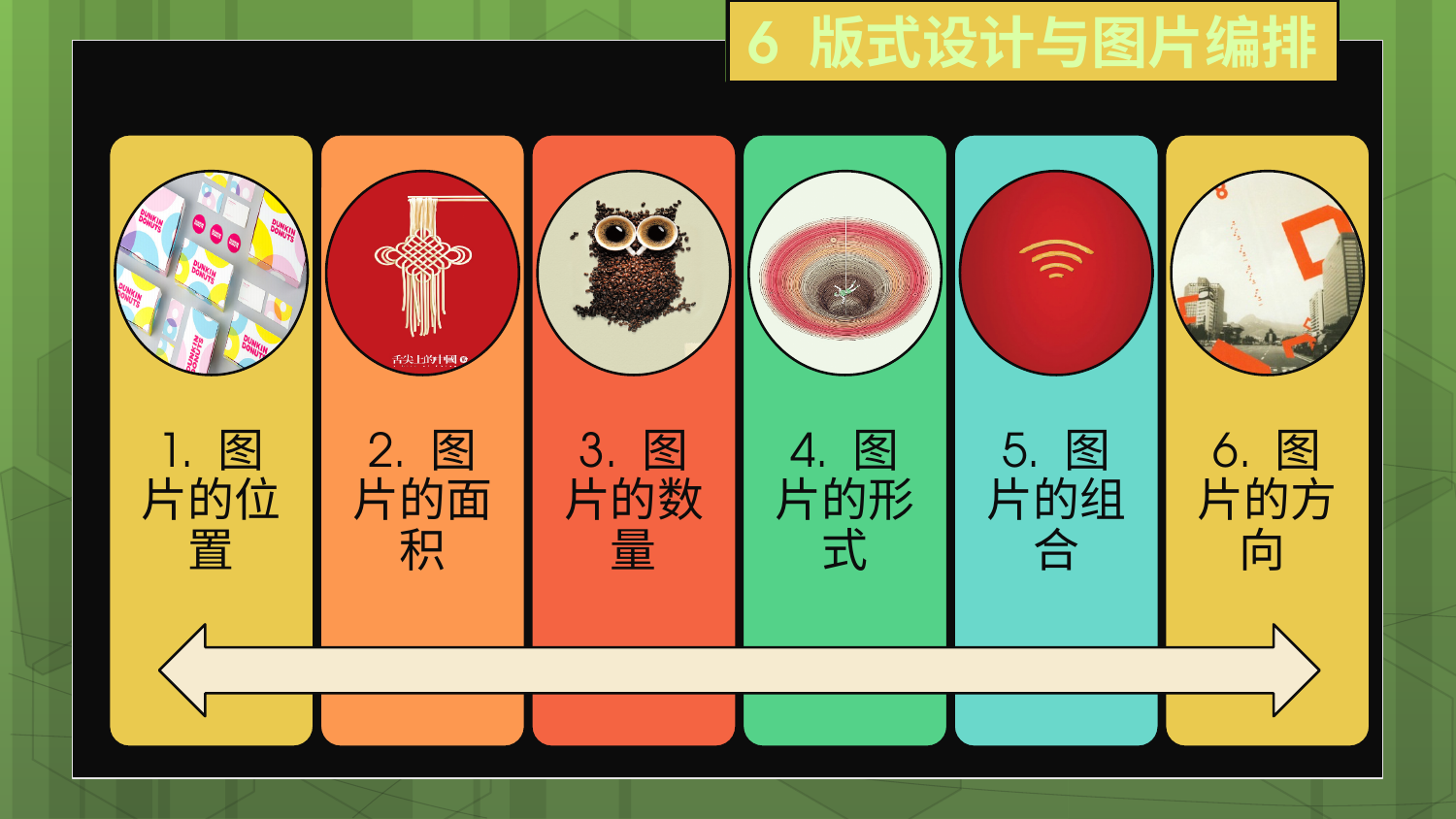

6 版式设计与图片编排
1. 图片的位置
2. 图片的面积
3. 图片的数量
4. 图片的形式
5. 图片的组合
6. 图片的方向